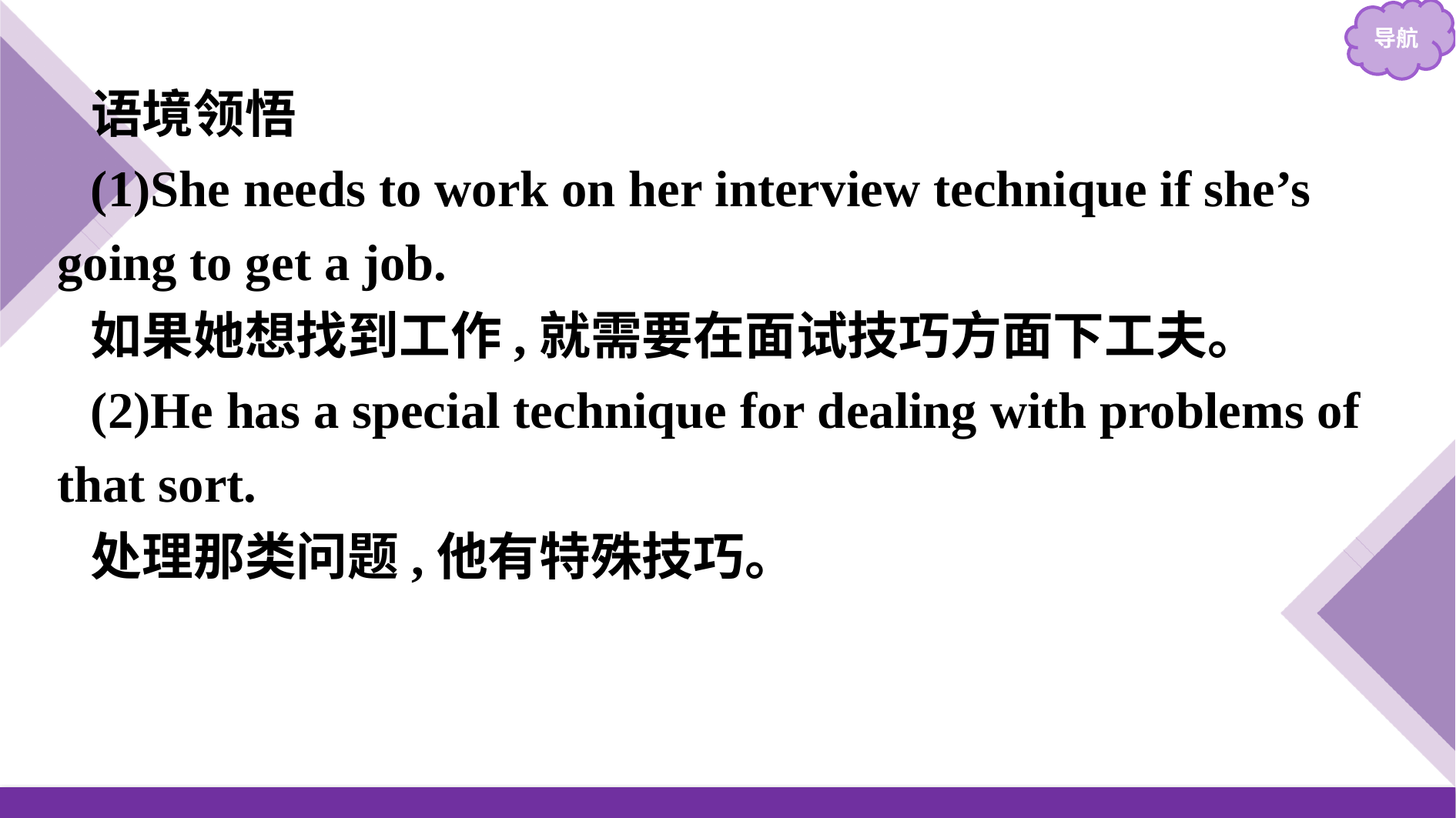

语境领悟
(1)She needs to work on her interview technique if she’s going to get a job.
如果她想找到工作,就需要在面试技巧方面下工夫。
(2)He has a special technique for dealing with problems of that sort.
处理那类问题,他有特殊技巧。